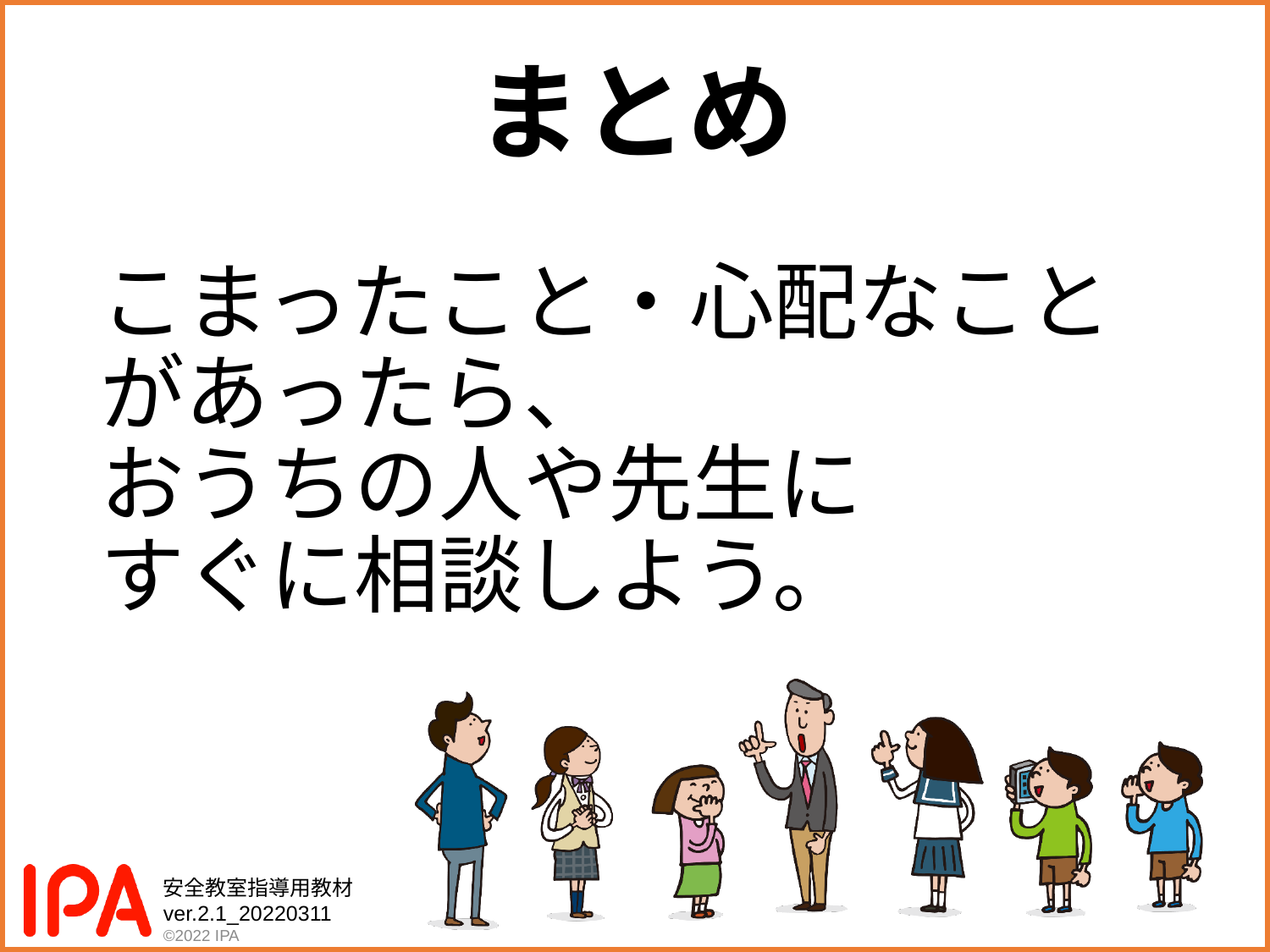

# まとめ
こまったこと・心配なことがあったら、
おうちの人や先生に
すぐに相談しよう。